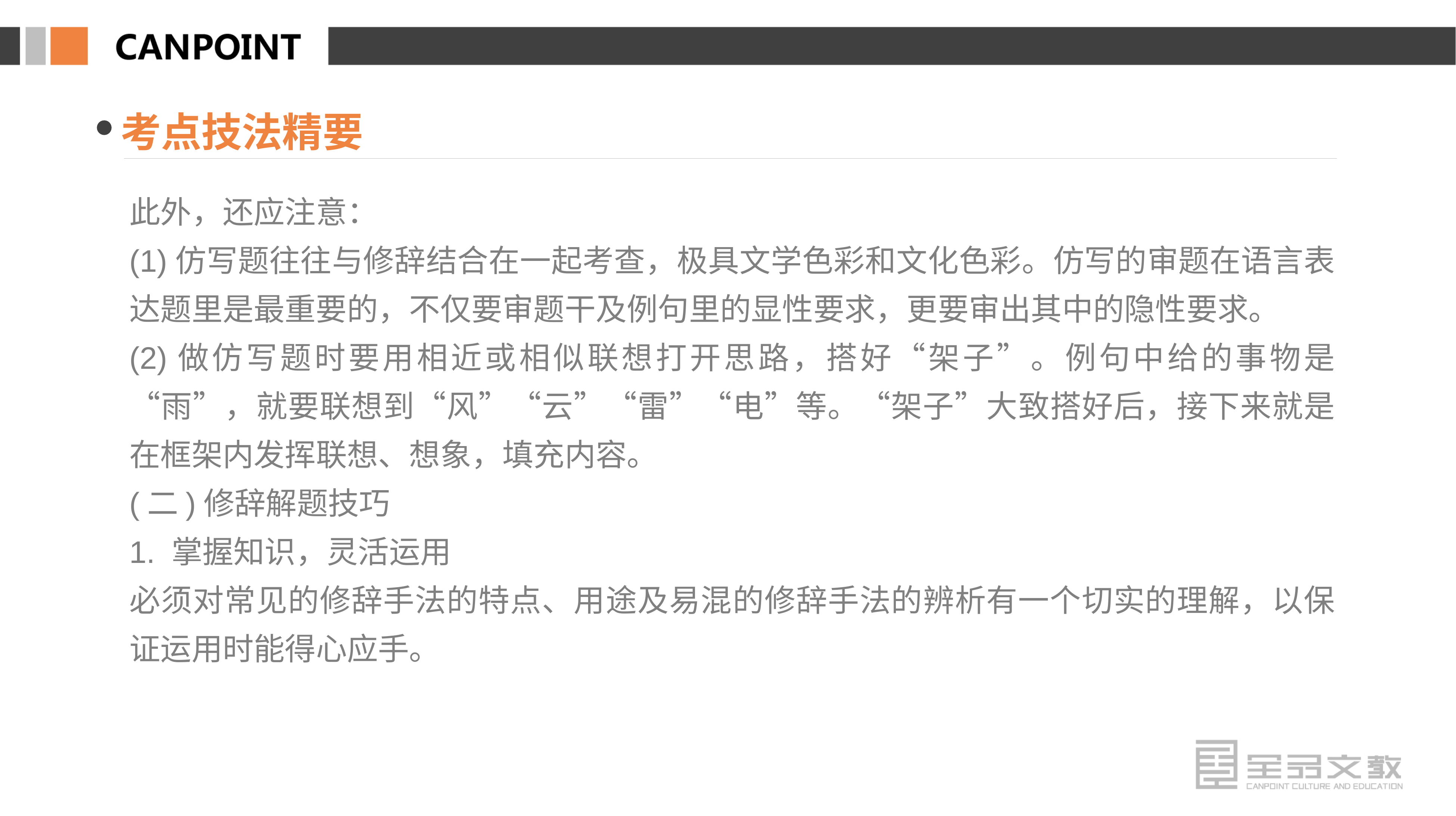

考点技法精要

此外，还应注意：
(1)仿写题往往与修辞结合在一起考查，极具文学色彩和文化色彩。仿写的审题在语言表达题里是最重要的，不仅要审题干及例句里的显性要求，更要审出其中的隐性要求。
(2)做仿写题时要用相近或相似联想打开思路，搭好“架子”。例句中给的事物是“雨”，就要联想到“风”“云”“雷”“电”等。“架子”大致搭好后，接下来就是在框架内发挥联想、想象，填充内容。
(二)修辞解题技巧
1. 掌握知识，灵活运用
必须对常见的修辞手法的特点、用途及易混的修辞手法的辨析有一个切实的理解，以保证运用时能得心应手。